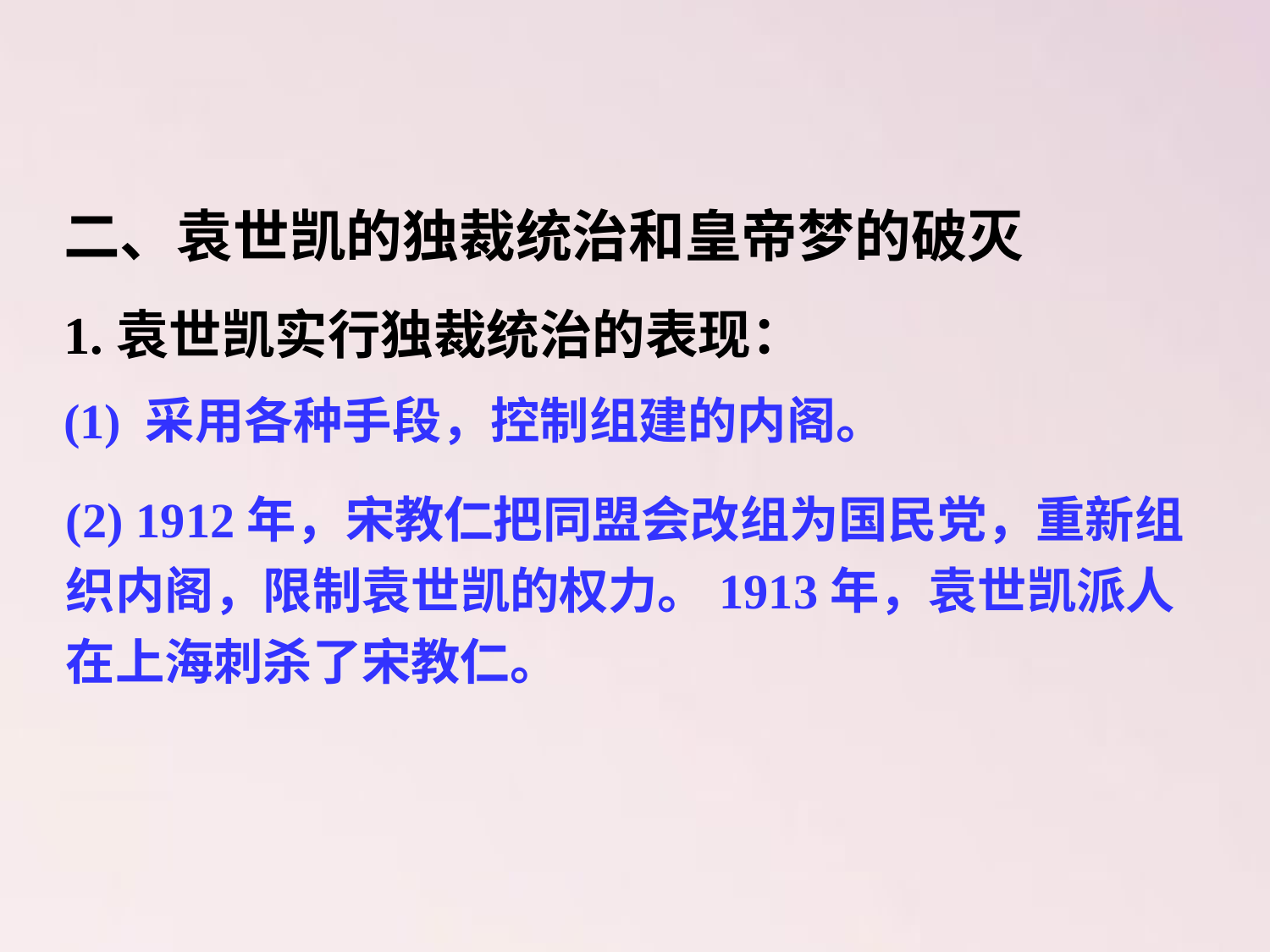

二、袁世凯的独裁统治和皇帝梦的破灭
1.袁世凯实行独裁统治的表现：
(1) 采用各种手段，控制组建的内阁。
(2) 1912年，宋教仁把同盟会改组为国民党，重新组织内阁，限制袁世凯的权力。1913年，袁世凯派人在上海刺杀了宋教仁。